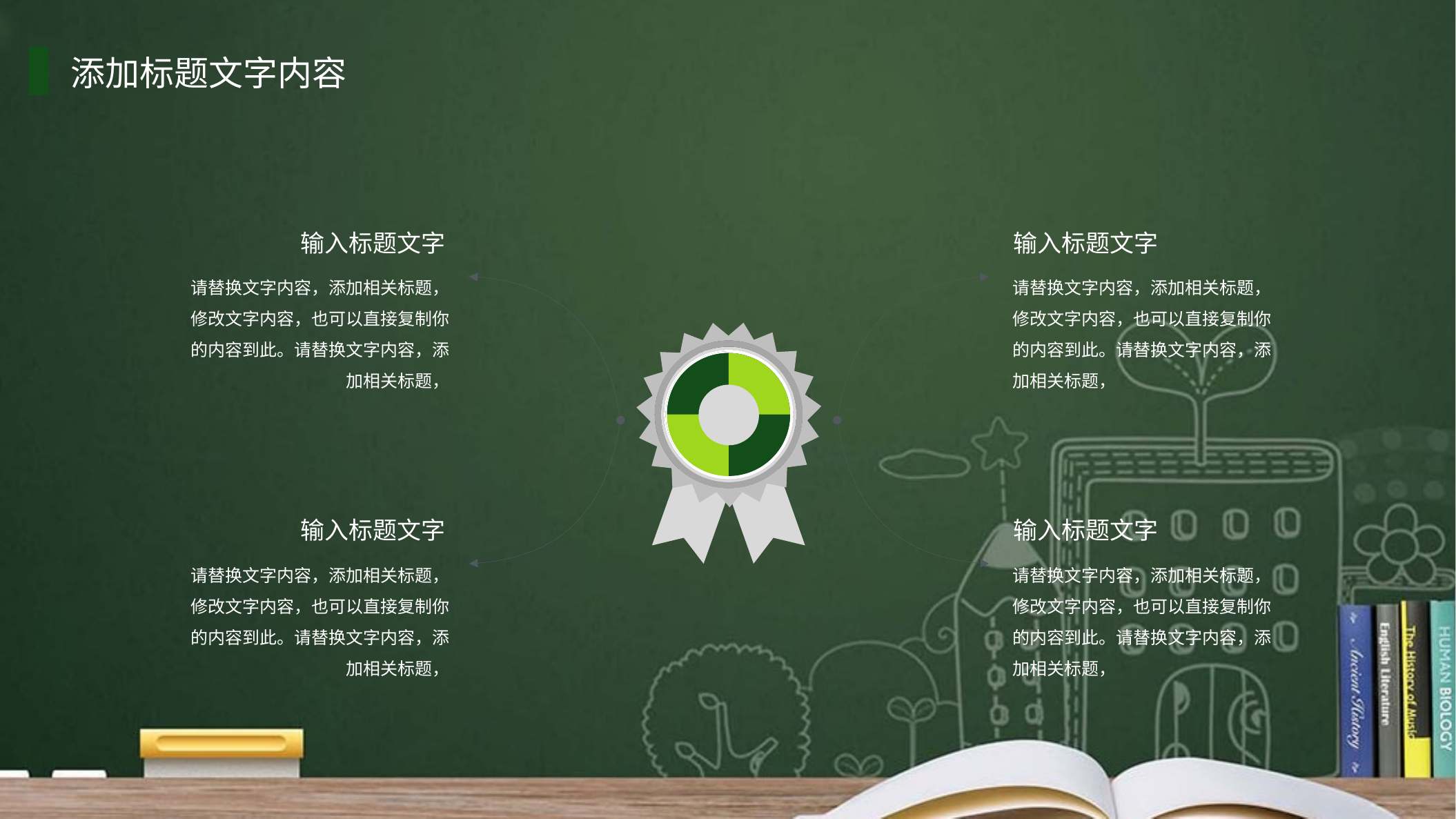

添加标题文字内容

输入标题文字
请替换文字内容，添加相关标题，修改文字内容，也可以直接复制你的内容到此。请替换文字内容，添加相关标题，
输入标题文字
请替换文字内容，添加相关标题，修改文字内容，也可以直接复制你的内容到此。请替换文字内容，添加相关标题，

输入标题文字
请替换文字内容，添加相关标题，修改文字内容，也可以直接复制你的内容到此。请替换文字内容，添加相关标题，
输入标题文字
请替换文字内容，添加相关标题，修改文字内容，也可以直接复制你的内容到此。请替换文字内容，添加相关标题，